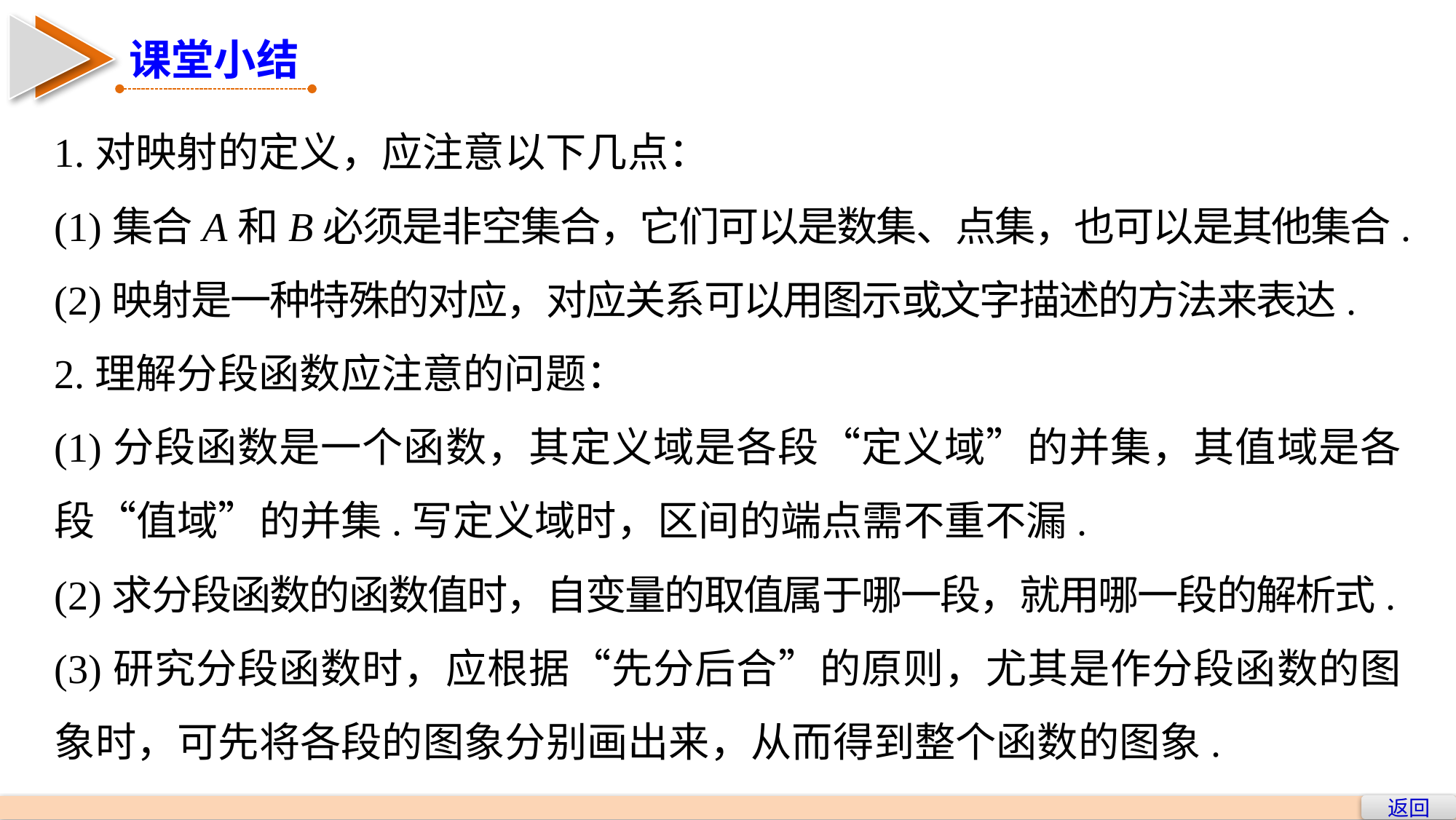

课堂小结
1.对映射的定义，应注意以下几点：
(1)集合A和B必须是非空集合，它们可以是数集、点集，也可以是其他集合.
(2)映射是一种特殊的对应，对应关系可以用图示或文字描述的方法来表达.
2.理解分段函数应注意的问题：
(1)分段函数是一个函数，其定义域是各段“定义域”的并集，其值域是各段“值域”的并集.写定义域时，区间的端点需不重不漏.
(2)求分段函数的函数值时，自变量的取值属于哪一段，就用哪一段的解析式.
(3)研究分段函数时，应根据“先分后合”的原则，尤其是作分段函数的图象时，可先将各段的图象分别画出来，从而得到整个函数的图象.
返回